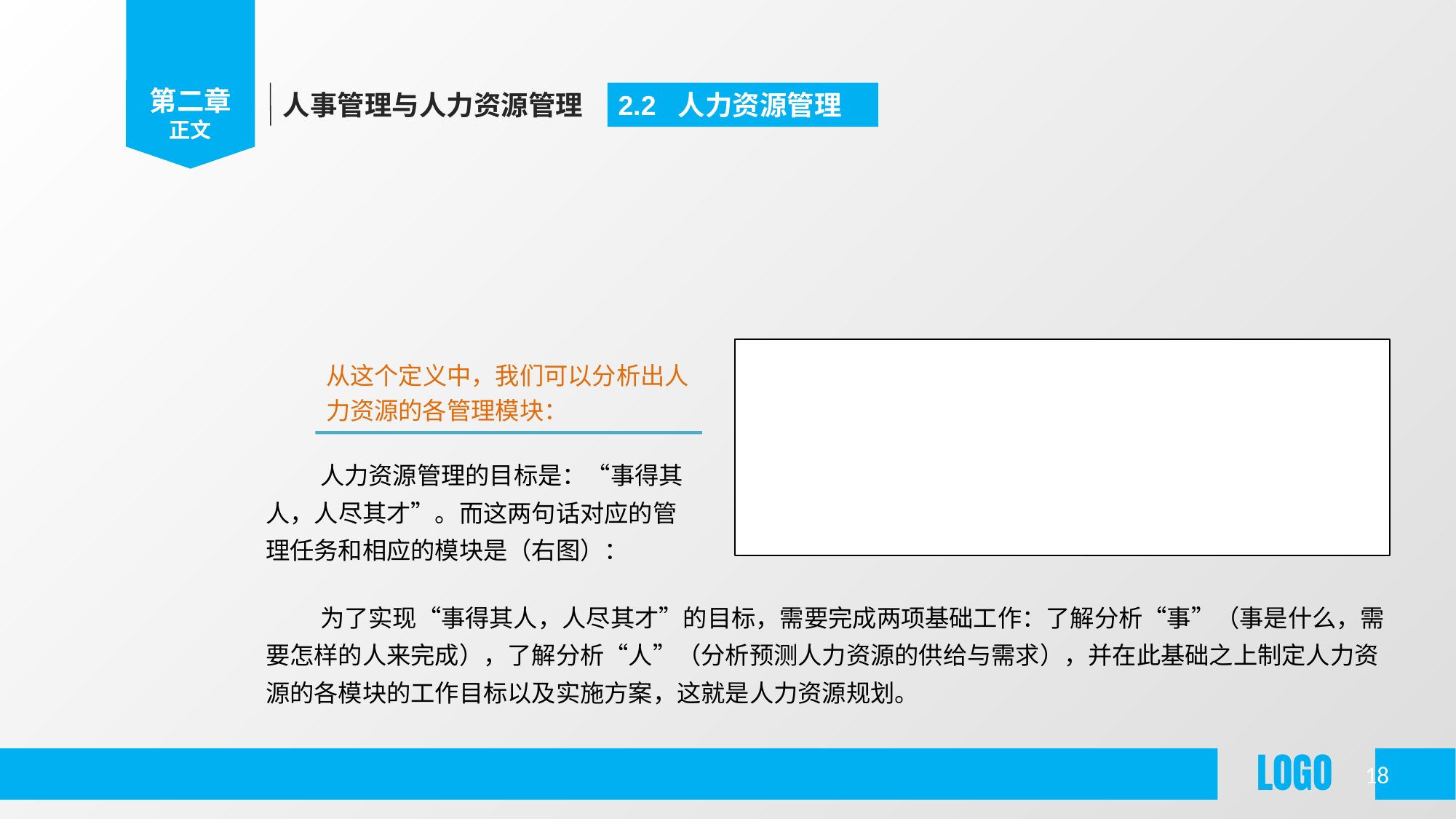

第二章
正文
人事管理与人力资源管理
2.2  人力资源管理

从这个定义中，我们可以分析出人力资源的各管理模块：

人力资源管理的目标是：“事得其人，人尽其才”。而这两句话对应的管理任务和相应的模块是（右图）：
为了实现“事得其人，人尽其才”的目标，需要完成两项基础工作：了解分析“事”（事是什么，需要怎样的人来完成），了解分析“人”（分析预测人力资源的供给与需求），并在此基础之上制定人力资源的各模块的工作目标以及实施方案，这就是人力资源规划。